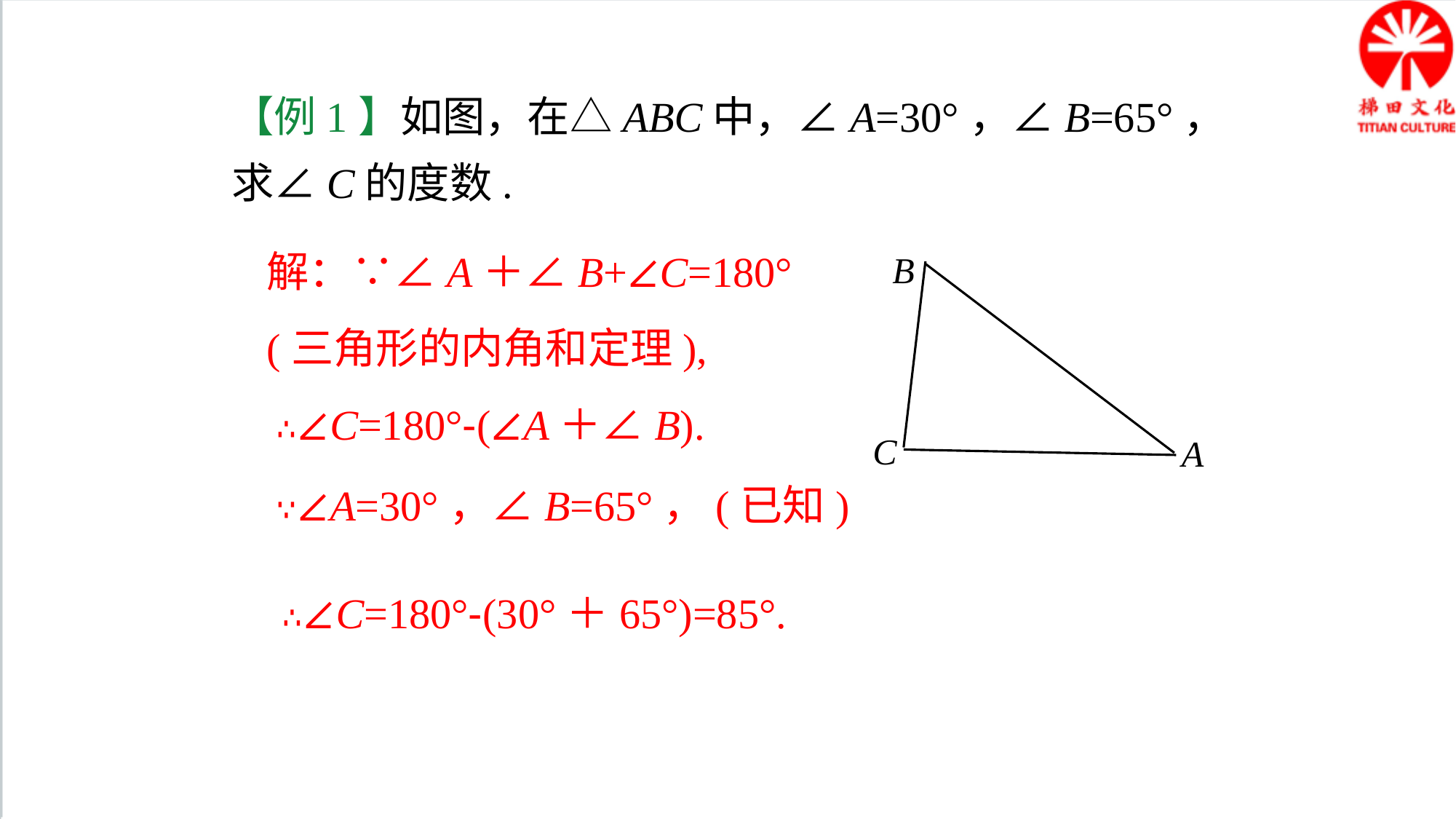

【例1】如图，在△ABC中，∠A=30°，∠B=65°，
求∠C的度数.
解：∵∠A＋∠B+∠C=180°
(三角形的内角和定理),
B
C
A
∴∠C=180°-(∠A＋∠B).
∵∠A=30°，∠B=65°，(已知)
∴∠C=180°-(30°＋65°)=85°.